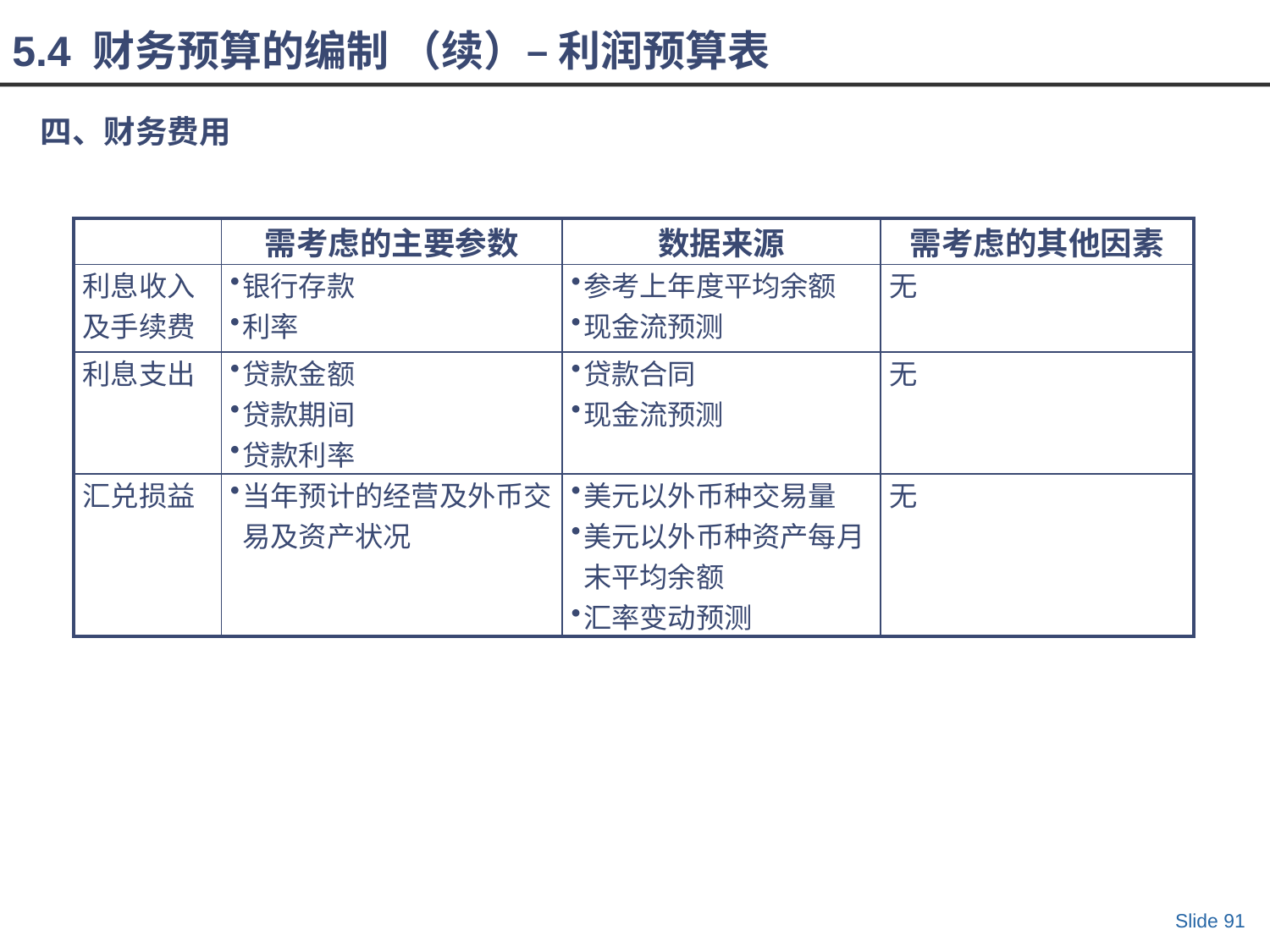

5.4 财务预算的编制 （续）– 利润预算表

四、财务费用
|  | 需考虑的主要参数 | 数据来源 | 需考虑的其他因素 |
| --- | --- | --- | --- |
| 利息收入及手续费 | 银行存款 利率 | 参考上年度平均余额 现金流预测 | 无 |
| 利息支出 | 贷款金额 贷款期间 贷款利率 | 贷款合同 现金流预测 | 无 |
| 汇兑损益 | 当年预计的经营及外币交易及资产状况 | 美元以外币种交易量 美元以外币种资产每月末平均余额 汇率变动预测 | 无 |
Slide 91